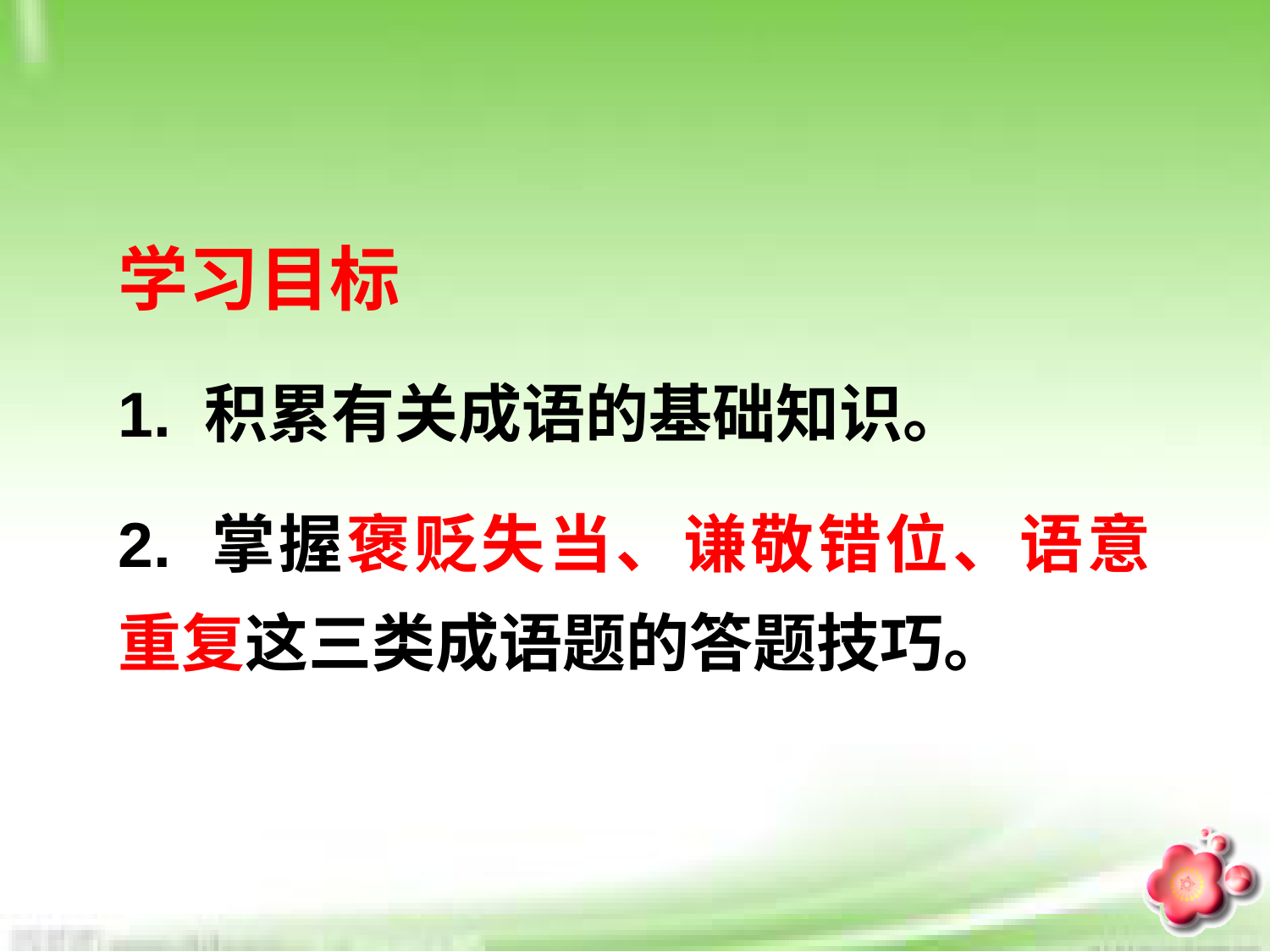

学习目标
1. 积累有关成语的基础知识。
2. 掌握褒贬失当、谦敬错位、语意重复这三类成语题的答题技巧。